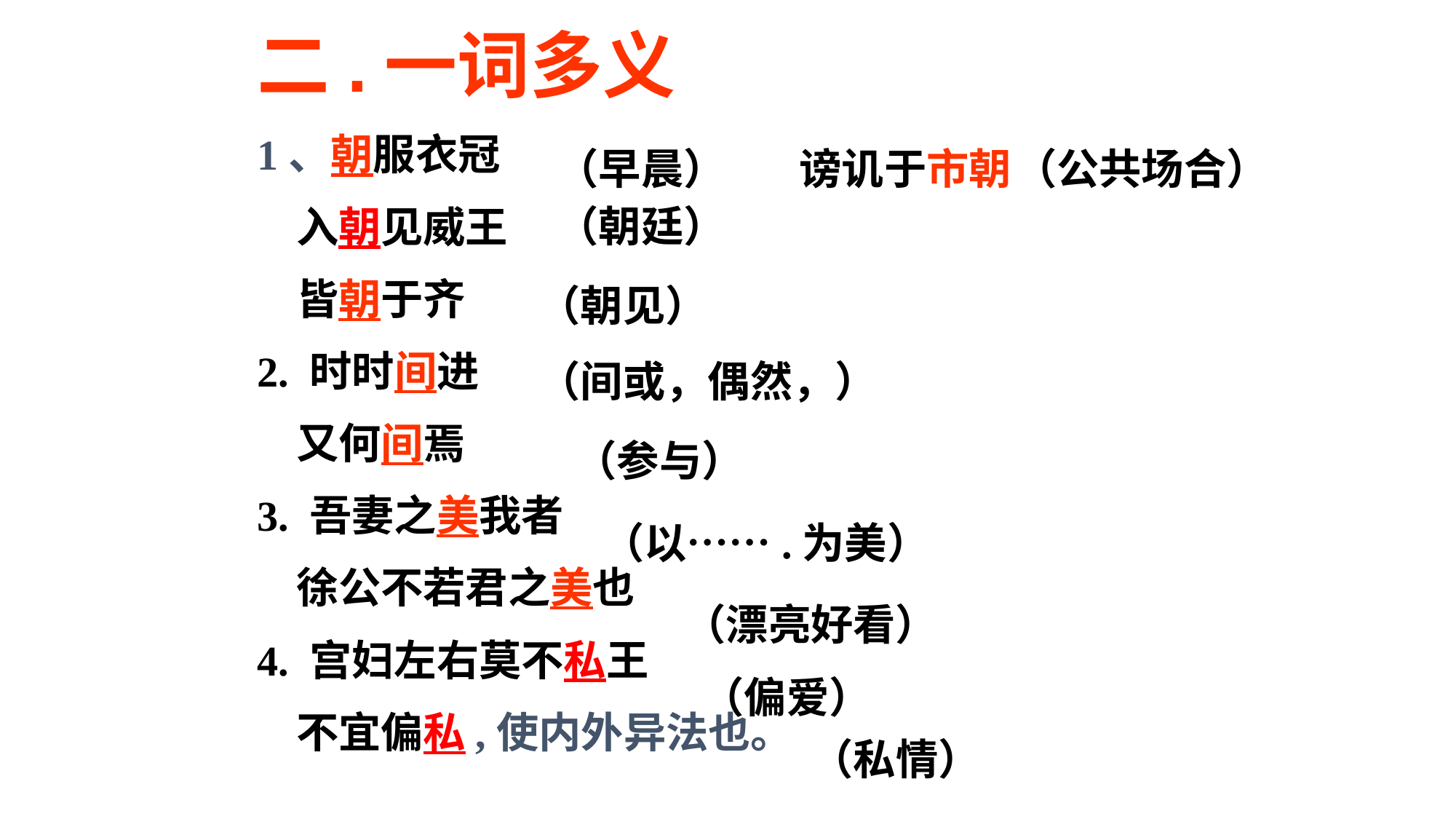

二.一词多义
1、朝服衣冠
   入朝见威王
   皆朝于齐
2. 时时间进
   又何间焉
3. 吾妻之美我者
   徐公不若君之美也
4. 宫妇左右莫不私王
   不宜偏私,使内外异法也。
（早晨）
谤讥于市朝
（公共场合）

（朝廷）

（朝见）

（间或，偶然，）
（参与）
（以…….为美）
（漂亮好看）

（偏爱）
（私情）